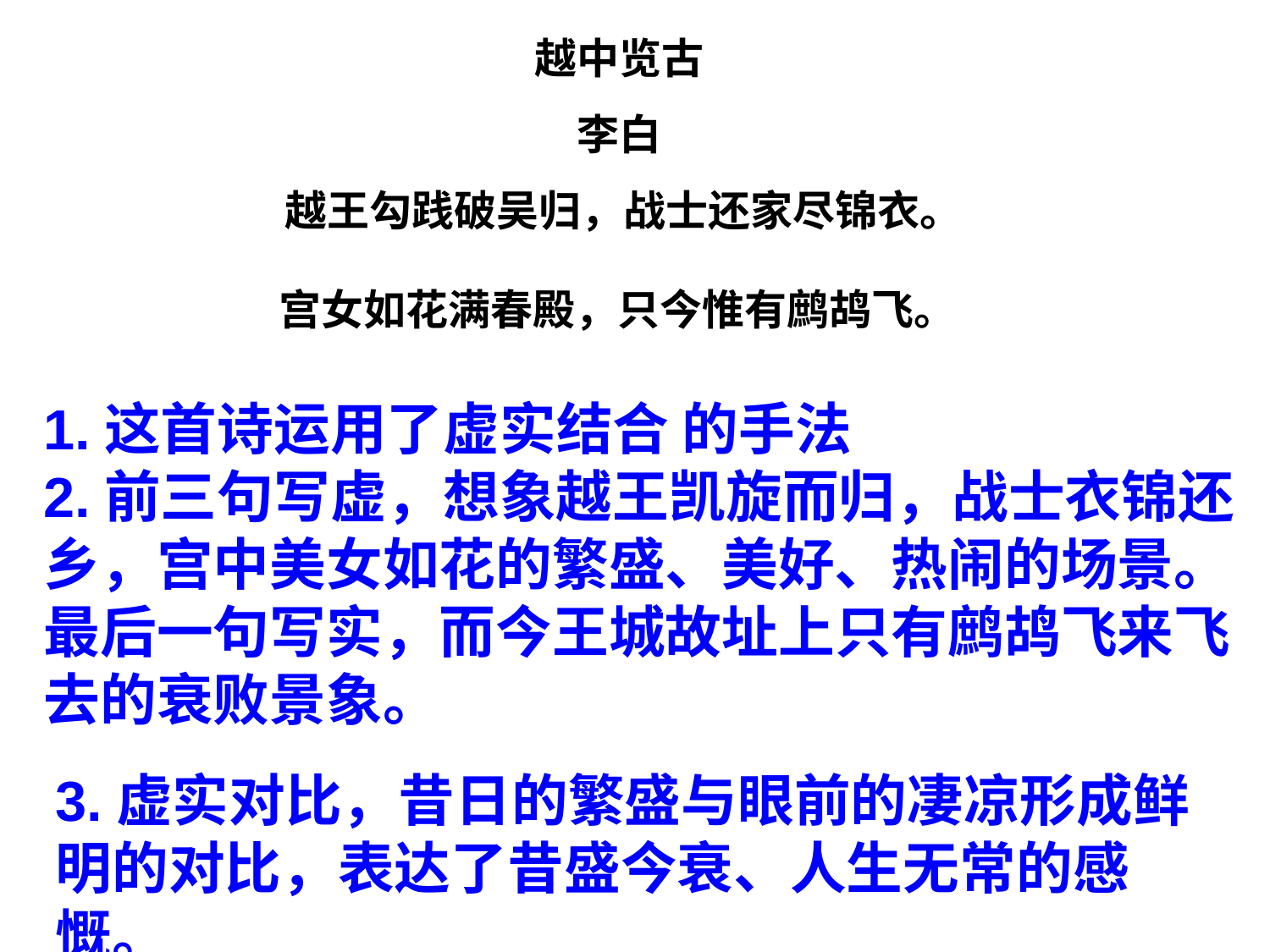

越中览古
李白
越王勾践破吴归，战士还家尽锦衣。
宫女如花满春殿，只今惟有鹧鸪飞。

1.这首诗运用了虚实结合 的手法
2.前三句写虚，想象越王凯旋而归，战士衣锦还乡，宫中美女如花的繁盛、美好、热闹的场景。
最后一句写实，而今王城故址上只有鹧鸪飞来飞去的衰败景象。

3.虚实对比，昔日的繁盛与眼前的凄凉形成鲜明的对比，表达了昔盛今衰、人生无常的感慨。